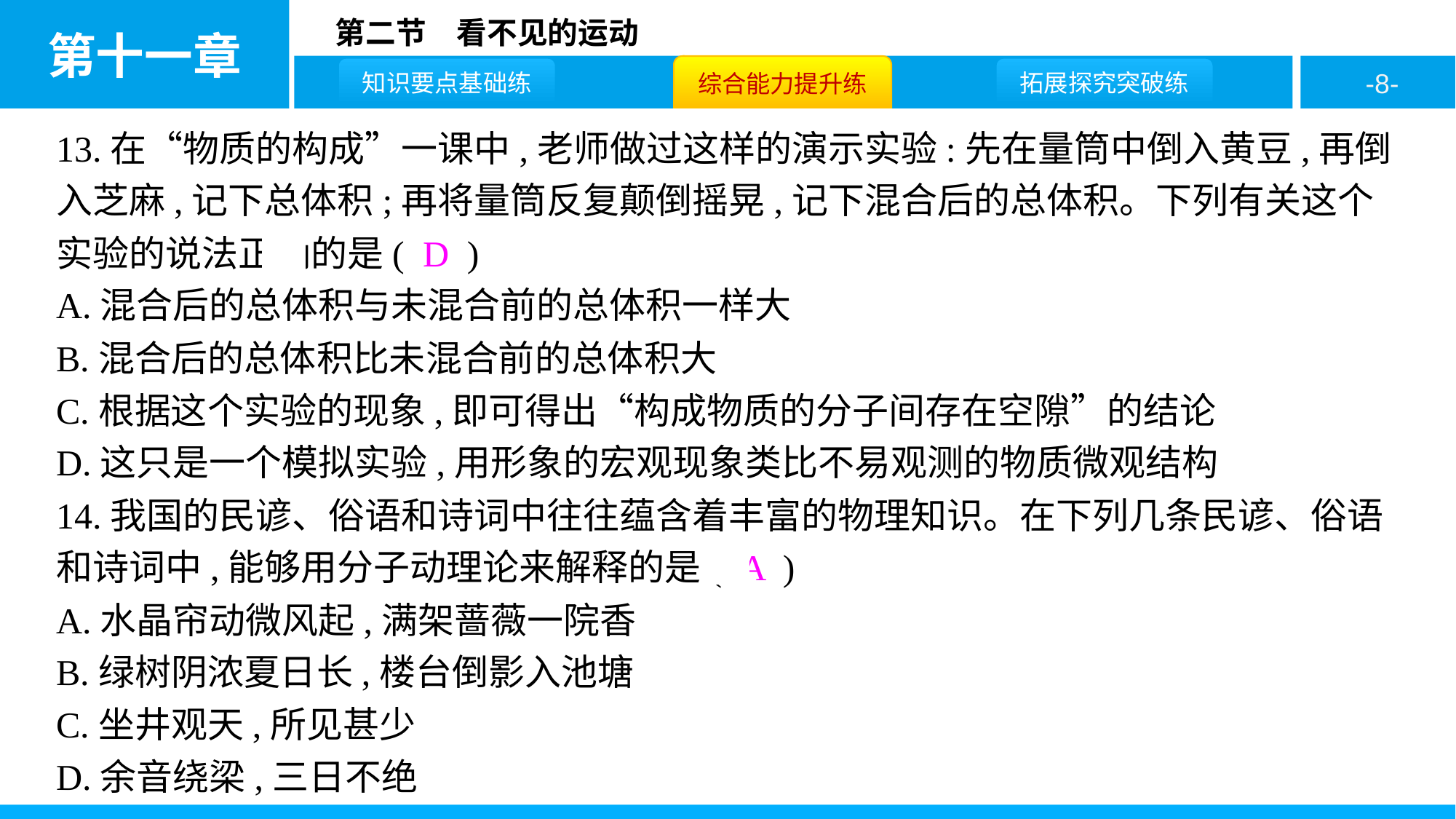

13.在“物质的构成”一课中,老师做过这样的演示实验:先在量筒中倒入黄豆,再倒入芝麻,记下总体积;再将量筒反复颠倒摇晃,记下混合后的总体积。下列有关这个实验的说法正确的是(  D  )
A.混合后的总体积与未混合前的总体积一样大
B.混合后的总体积比未混合前的总体积大
C.根据这个实验的现象,即可得出“构成物质的分子间存在空隙”的结论
D.这只是一个模拟实验,用形象的宏观现象类比不易观测的物质微观结构
14.我国的民谚、俗语和诗词中往往蕴含着丰富的物理知识。在下列几条民谚、俗语和诗词中,能够用分子动理论来解释的是(  A  )
A.水晶帘动微风起,满架蔷薇一院香
B.绿树阴浓夏日长,楼台倒影入池塘
C.坐井观天,所见甚少
D.余音绕梁,三日不绝